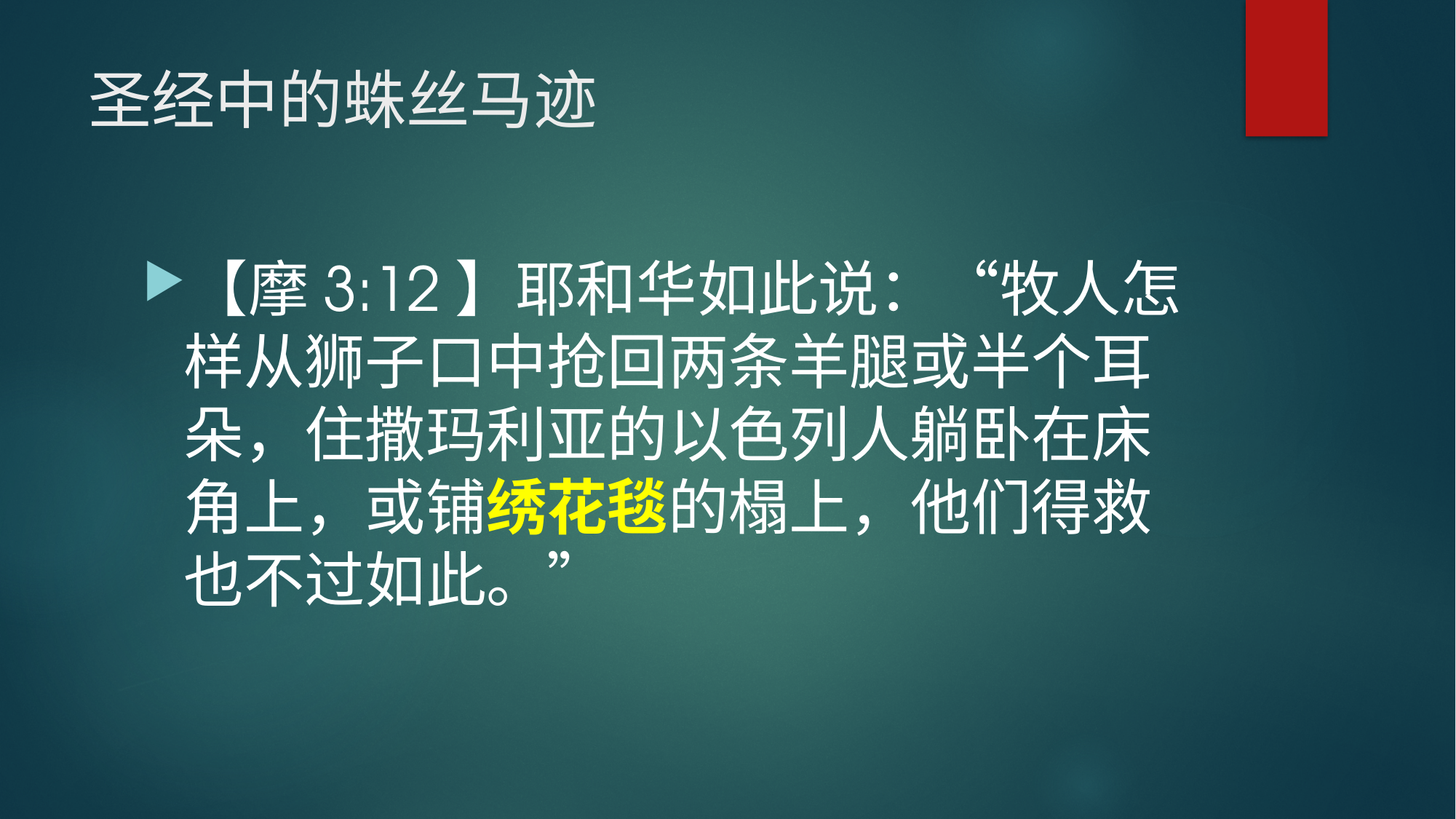

# 圣经中的蛛丝马迹
【摩3:12】耶和华如此说：“牧人怎样从狮子口中抢回两条羊腿或半个耳朵，住撒玛利亚的以色列人躺卧在床角上，或铺绣花毯的榻上，他们得救也不过如此。”